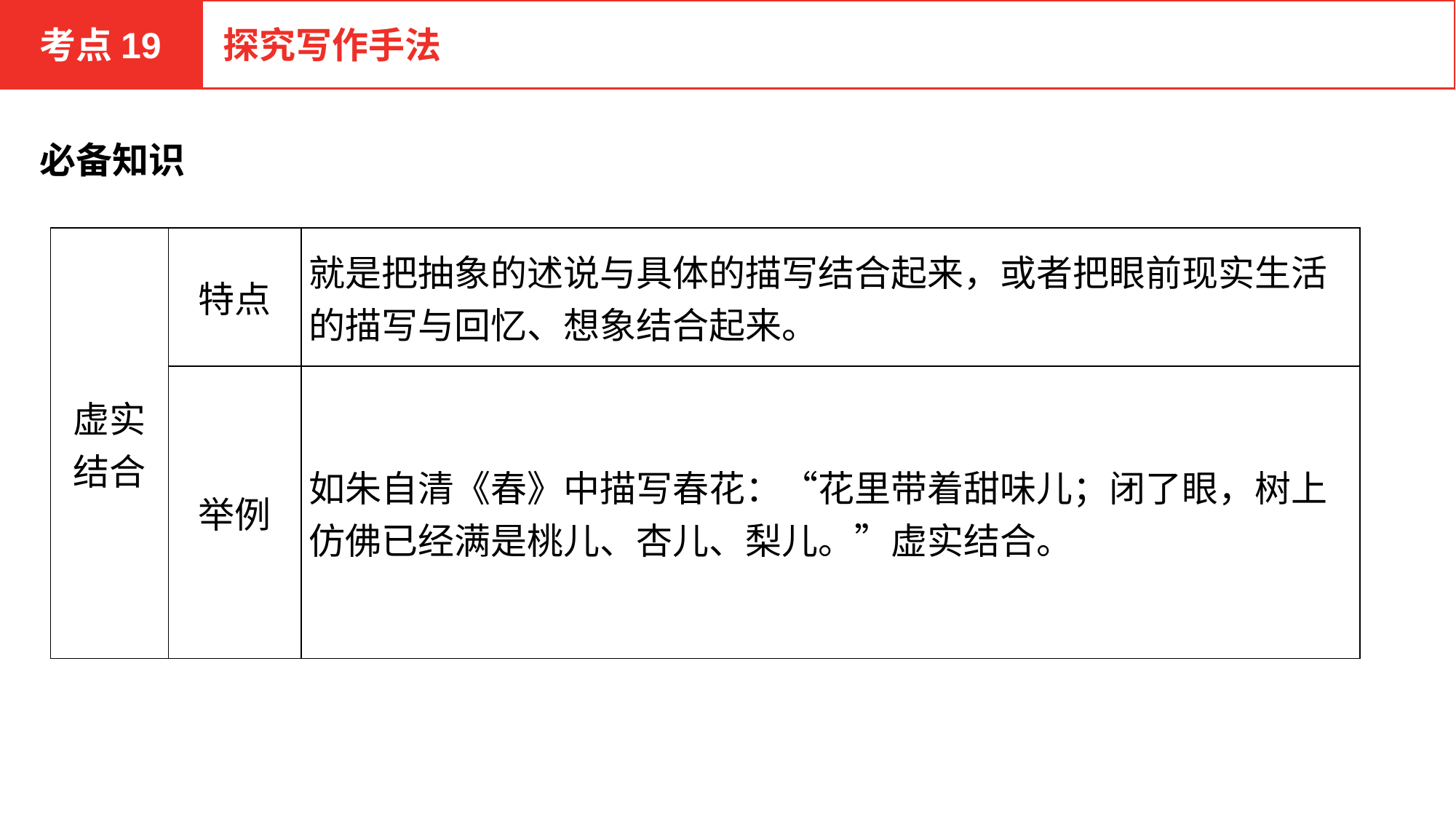

考点19
探究写作手法
必备知识

| 虚实 结合 | 特点 | 就是把抽象的述说与具体的描写结合起来，或者把眼前现实生活的描写与回忆、想象结合起来。 |
| --- | --- | --- |
|  | 举例 | 如朱自清《春》中描写春花：“花里带着甜味儿；闭了眼，树上仿佛已经满是桃儿、杏儿、梨儿。”虚实结合。 |